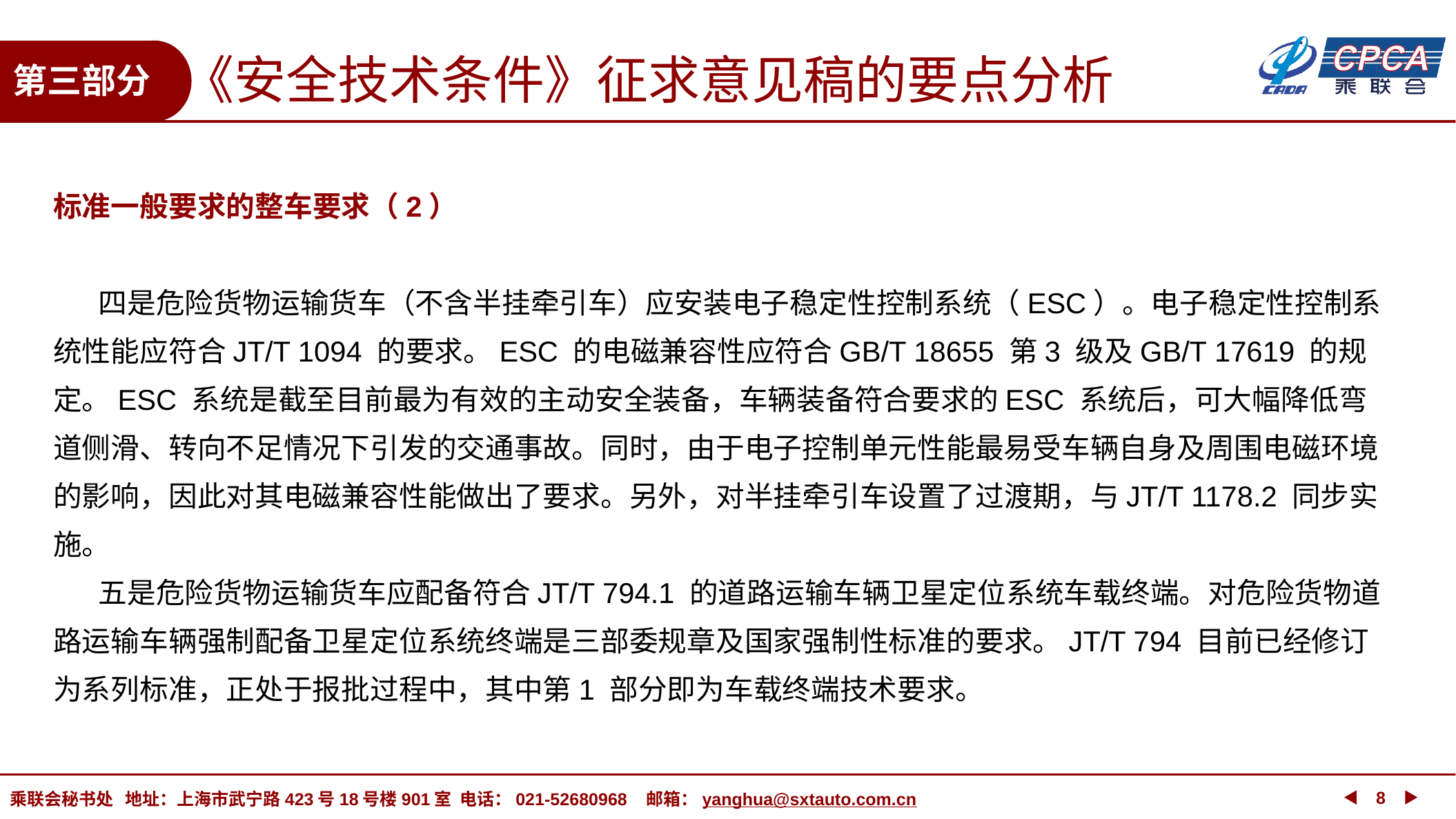

《安全技术条件》征求意见稿的要点分析
第三部分
标准一般要求的整车要求（2）

      四是危险货物运输货车（不含半挂牵引车）应安装电子稳定性控制系统（ESC）。电子稳定性控制系统性能应符合JT/T 1094 的要求。ESC 的电磁兼容性应符合GB/T 18655 第3 级及GB/T 17619 的规定。ESC 系统是截至目前最为有效的主动安全装备，车辆装备符合要求的ESC 系统后，可大幅降低弯道侧滑、转向不足情况下引发的交通事故。同时，由于电子控制单元性能最易受车辆自身及周围电磁环境的影响，因此对其电磁兼容性能做出了要求。另外，对半挂牵引车设置了过渡期，与JT/T 1178.2 同步实施。
      五是危险货物运输货车应配备符合JT/T 794.1 的道路运输车辆卫星定位系统车载终端。对危险货物道路运输车辆强制配备卫星定位系统终端是三部委规章及国家强制性标准的要求。JT/T 794 目前已经修订为系列标准，正处于报批过程中，其中第1 部分即为车载终端技术要求。